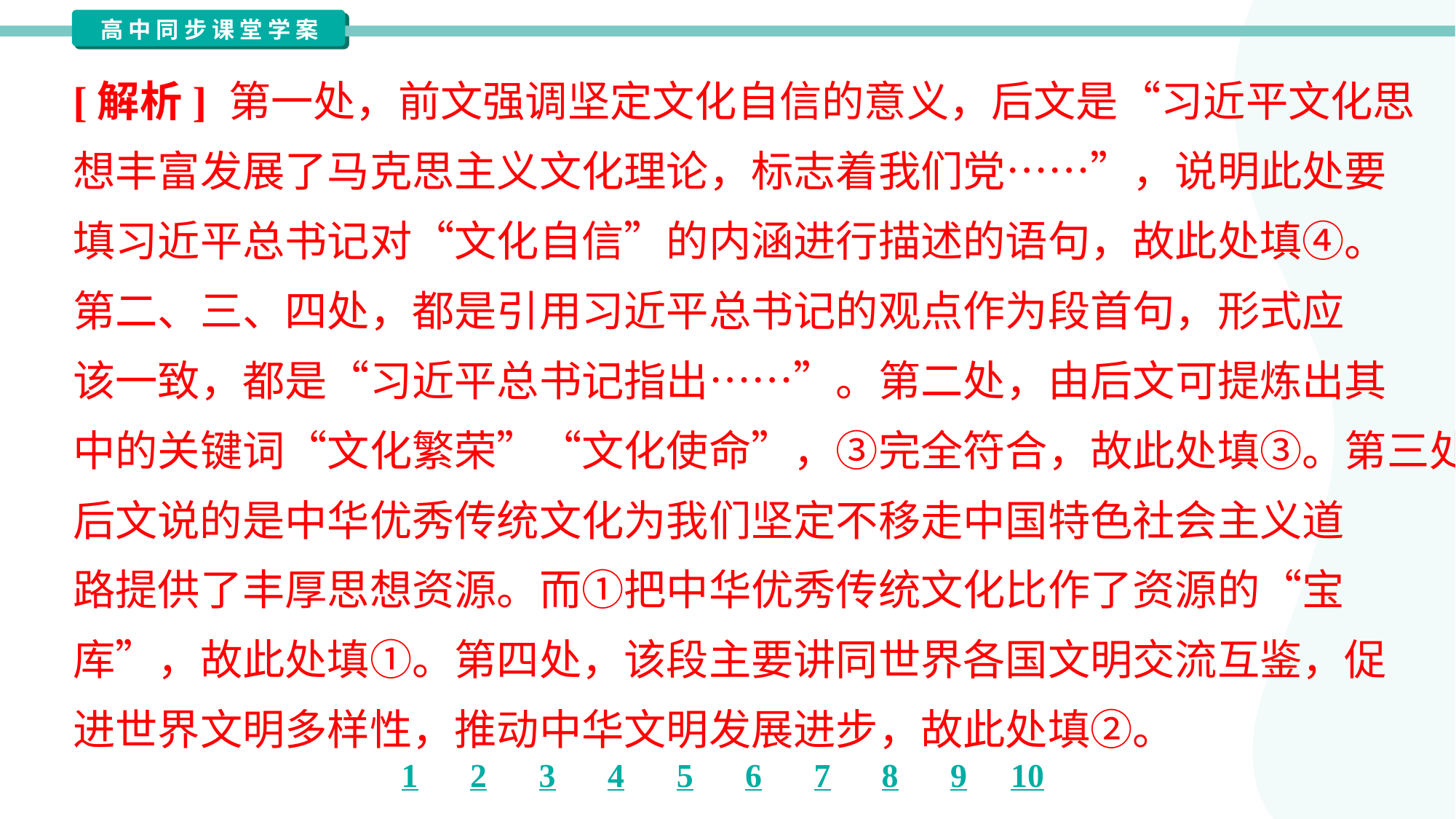

[解析] 第一处，前文强调坚定文化自信的意义，后文是“习近平文化思
想丰富发展了马克思主义文化理论，标志着我们党……”，说明此处要
填习近平总书记对“文化自信”的内涵进行描述的语句，故此处填④。
第二、三、四处，都是引用习近平总书记的观点作为段首句，形式应
该一致，都是“习近平总书记指出……”。第二处，由后文可提炼出其
中的关键词“文化繁荣”“文化使命”，③完全符合，故此处填③。第三处，
后文说的是中华优秀传统文化为我们坚定不移走中国特色社会主义道
路提供了丰厚思想资源。而①把中华优秀传统文化比作了资源的“宝
库”，故此处填①。第四处，该段主要讲同世界各国文明交流互鉴，促
进世界文明多样性，推动中华文明发展进步，故此处填②。